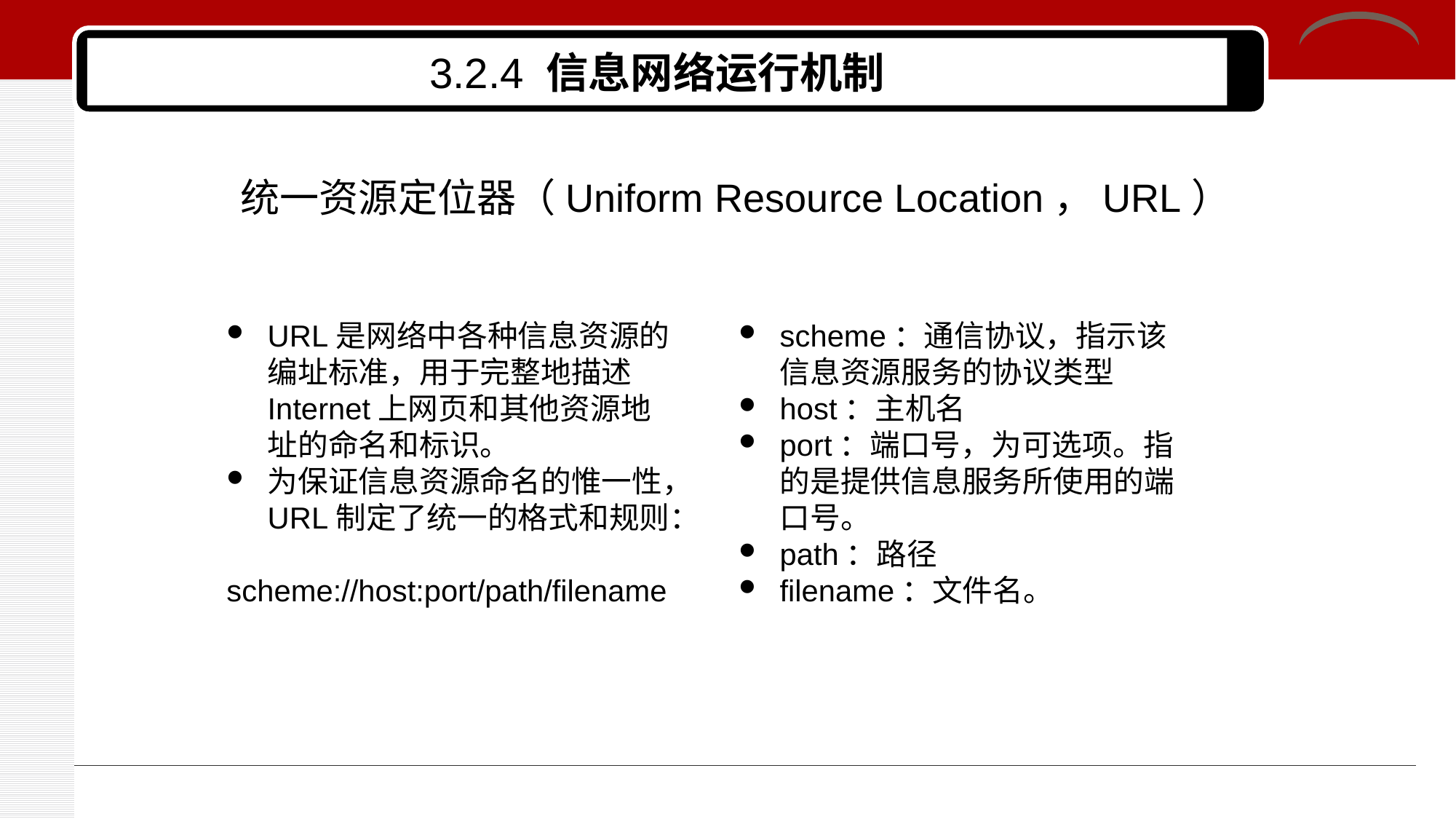

# 3.2.4 信息网络运行机制
统一资源定位器（Uniform Resource Location，URL）
URL是网络中各种信息资源的编址标准，用于完整地描述Internet上网页和其他资源地址的命名和标识。
为保证信息资源命名的惟一性，URL制定了统一的格式和规则：
      scheme://host:port/path/filename

scheme：通信协议，指示该信息资源服务的协议类型
host：主机名
port：端口号，为可选项。指的是提供信息服务所使用的端口号。
path：路径
filename：文件名。